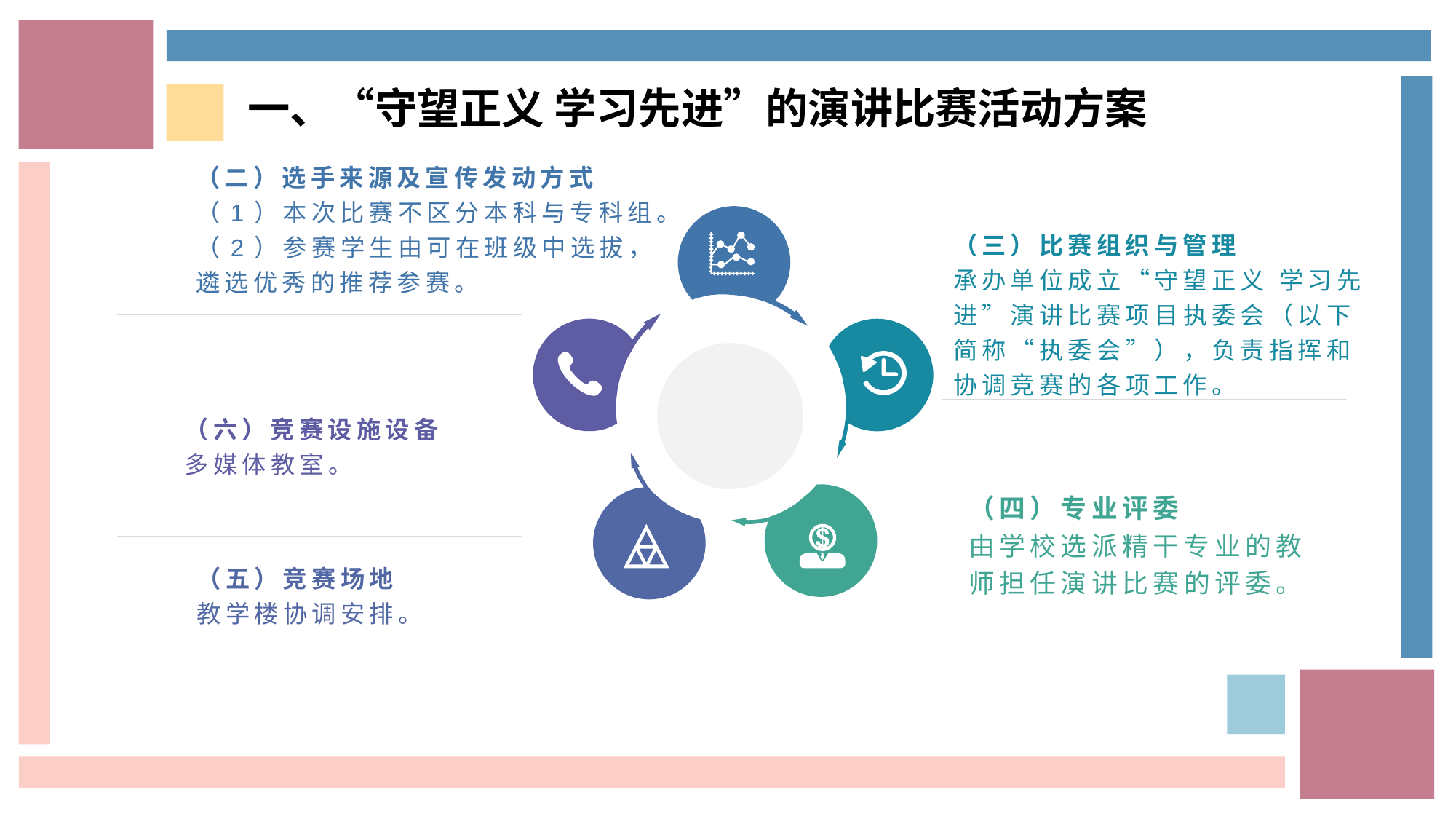

一、“守望正义 学习先进”的演讲比赛活动方案

（二）选手来源及宣传发动方式
（1）本次比赛不区分本科与专科组。
（2）参赛学生由可在班级中选拔，遴选优秀的推荐参赛。

（三）比赛组织与管理
承办单位成立“守望正义 学习先进”演讲比赛项目执委会（以下简称“执委会”），负责指挥和协调竞赛的各项工作。

（六）竞赛设施设备
多媒体教室。

（四）专业评委
由学校选派精干专业的教师担任演讲比赛的评委。

（五）竞赛场地
教学楼协调安排。